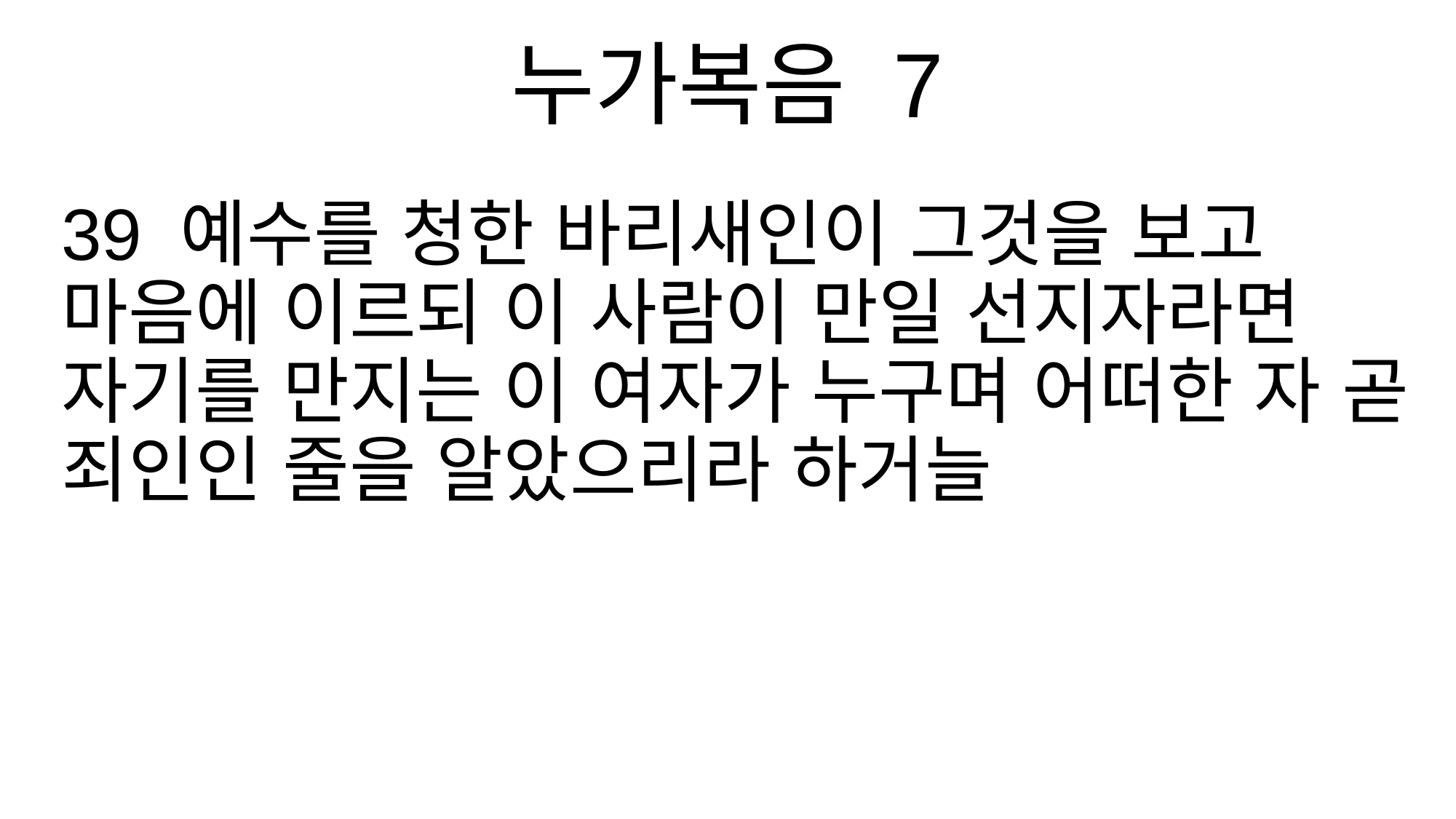

누가복음 7
39 예수를 청한 바리새인이 그것을 보고 마음에 이르되 이 사람이 만일 선지자라면 자기를 만지는 이 여자가 누구며 어떠한 자 곧 죄인인 줄을 알았으리라 하거늘